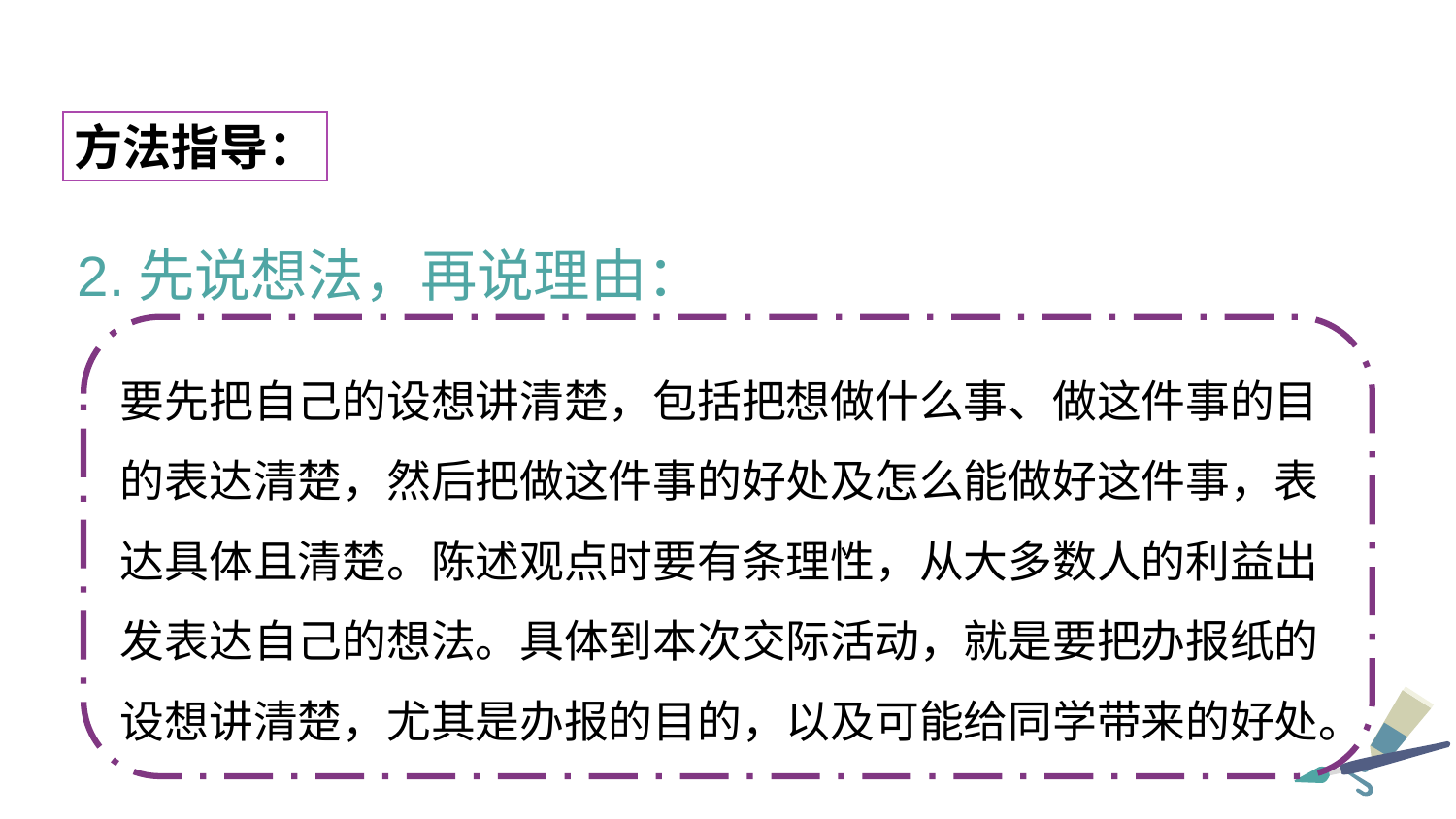

方法指导：
2.先说想法，再说理由：
要先把自己的设想讲清楚，包括把想做什么事、做这件事的目的表达清楚，然后把做这件事的好处及怎么能做好这件事，表达具体且清楚。陈述观点时要有条理性，从大多数人的利益出发表达自己的想法。具体到本次交际活动，就是要把办报纸的设想讲清楚，尤其是办报的目的，以及可能给同学带来的好处。